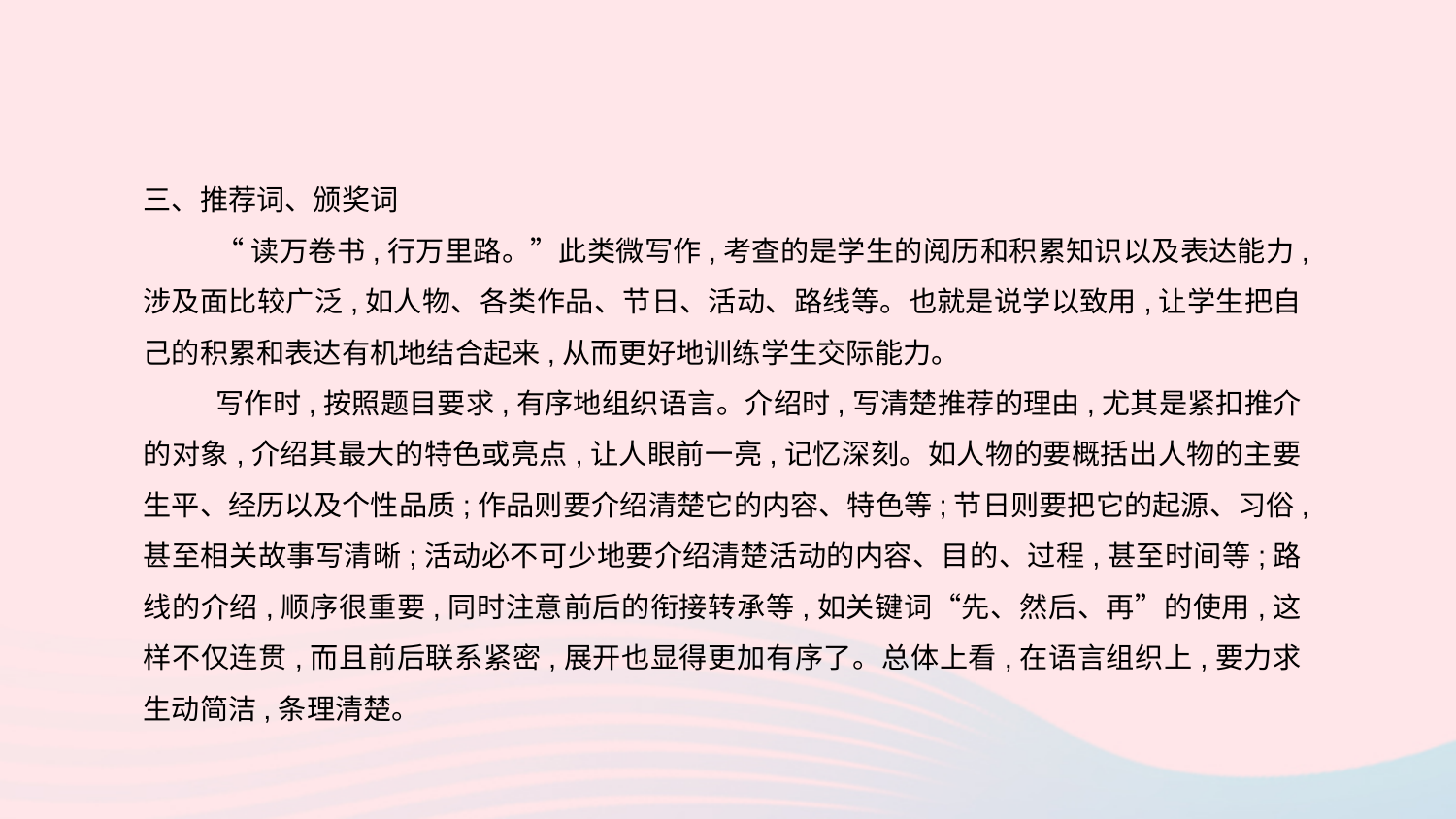

三、推荐词、颁奖词
“读万卷书,行万里路。”此类微写作,考查的是学生的阅历和积累知识以及表达能力,涉及面比较广泛,如人物、各类作品、节日、活动、路线等。也就是说学以致用,让学生把自己的积累和表达有机地结合起来,从而更好地训练学生交际能力。
写作时,按照题目要求,有序地组织语言。介绍时,写清楚推荐的理由,尤其是紧扣推介的对象,介绍其最大的特色或亮点,让人眼前一亮,记忆深刻。如人物的要概括出人物的主要生平、经历以及个性品质;作品则要介绍清楚它的内容、特色等;节日则要把它的起源、习俗,甚至相关故事写清晰;活动必不可少地要介绍清楚活动的内容、目的、过程,甚至时间等;路线的介绍,顺序很重要,同时注意前后的衔接转承等,如关键词“先、然后、再”的使用,这样不仅连贯,而且前后联系紧密,展开也显得更加有序了。总体上看,在语言组织上,要力求生动简洁,条理清楚。